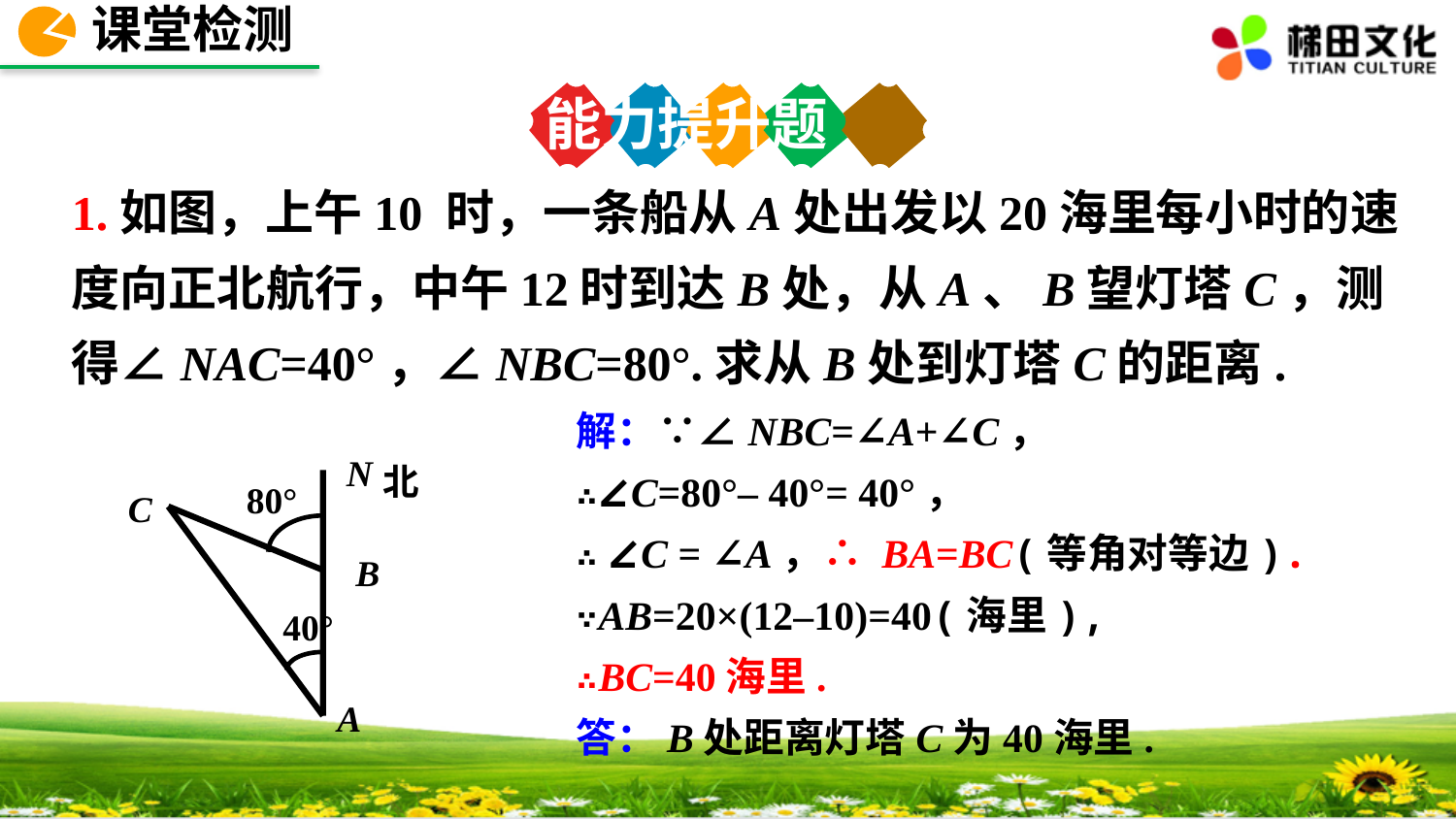

课堂检测

能力提升题

1.如图，上午10 时，一条船从A处出发以20海里每小时的速度向正北航行，中午12时到达B处，从A、B望灯塔C，测得∠NAC=40°，∠NBC=80°.求从B处到灯塔C的距离.
解：∵∠NBC=∠A+∠C，
∴∠C=80°– 40°= 40°，
∴ ∠C = ∠A，∴ BA=BC(等角对等边).
∵AB=20×(12–10)=40(海里),
∴BC=40海里.
答：B处距离灯塔C为40海里.
N
北

C

B

A
80°
40°